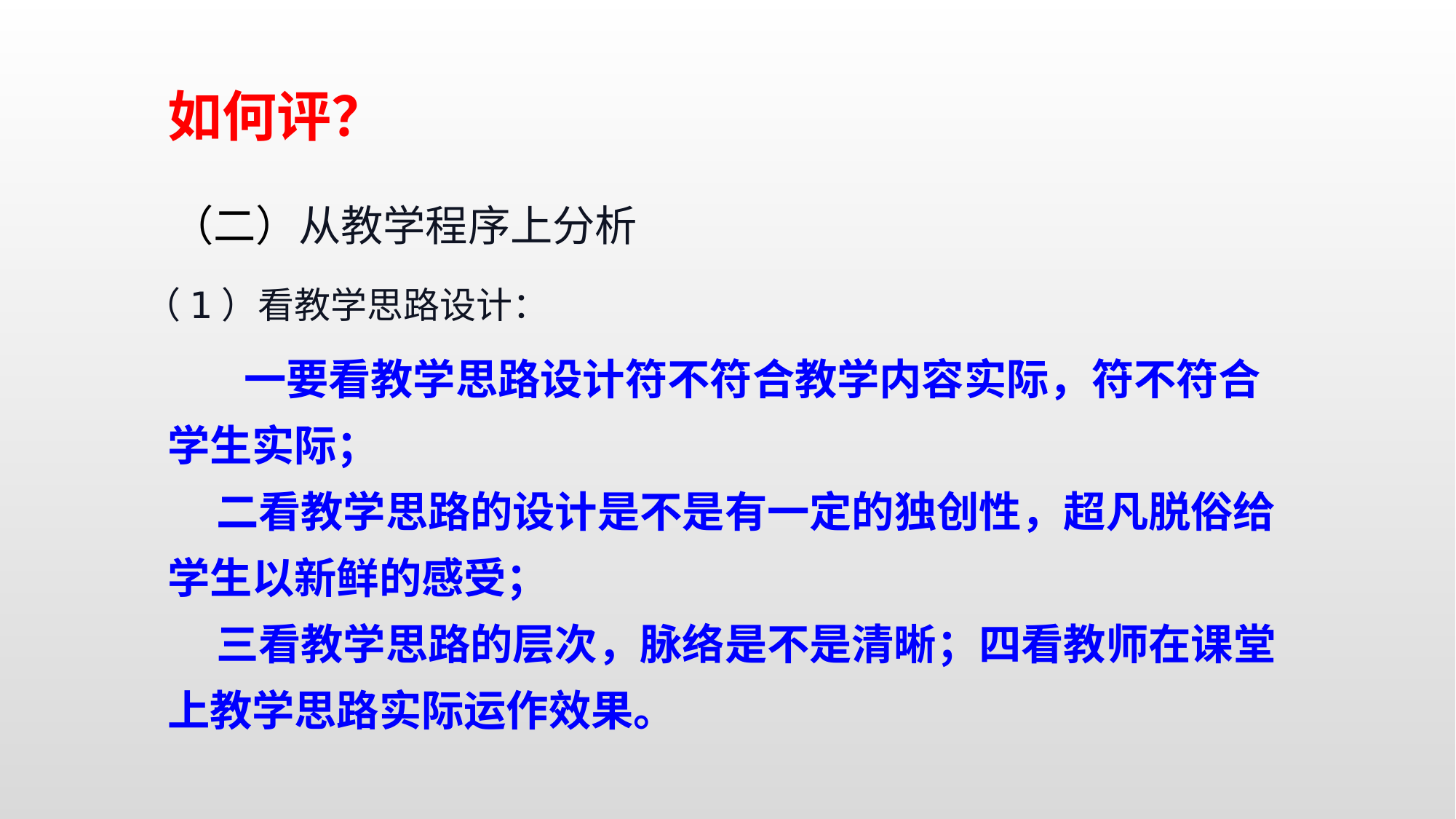

如何评？
     （二）从教学程序上分析
（1）看教学思路设计：
       一要看教学思路设计符不符合教学内容实际，符不符合学生实际；
    二看教学思路的设计是不是有一定的独创性，超凡脱俗给学生以新鲜的感受；
    三看教学思路的层次，脉络是不是清晰；四看教师在课堂上教学思路实际运作效果。